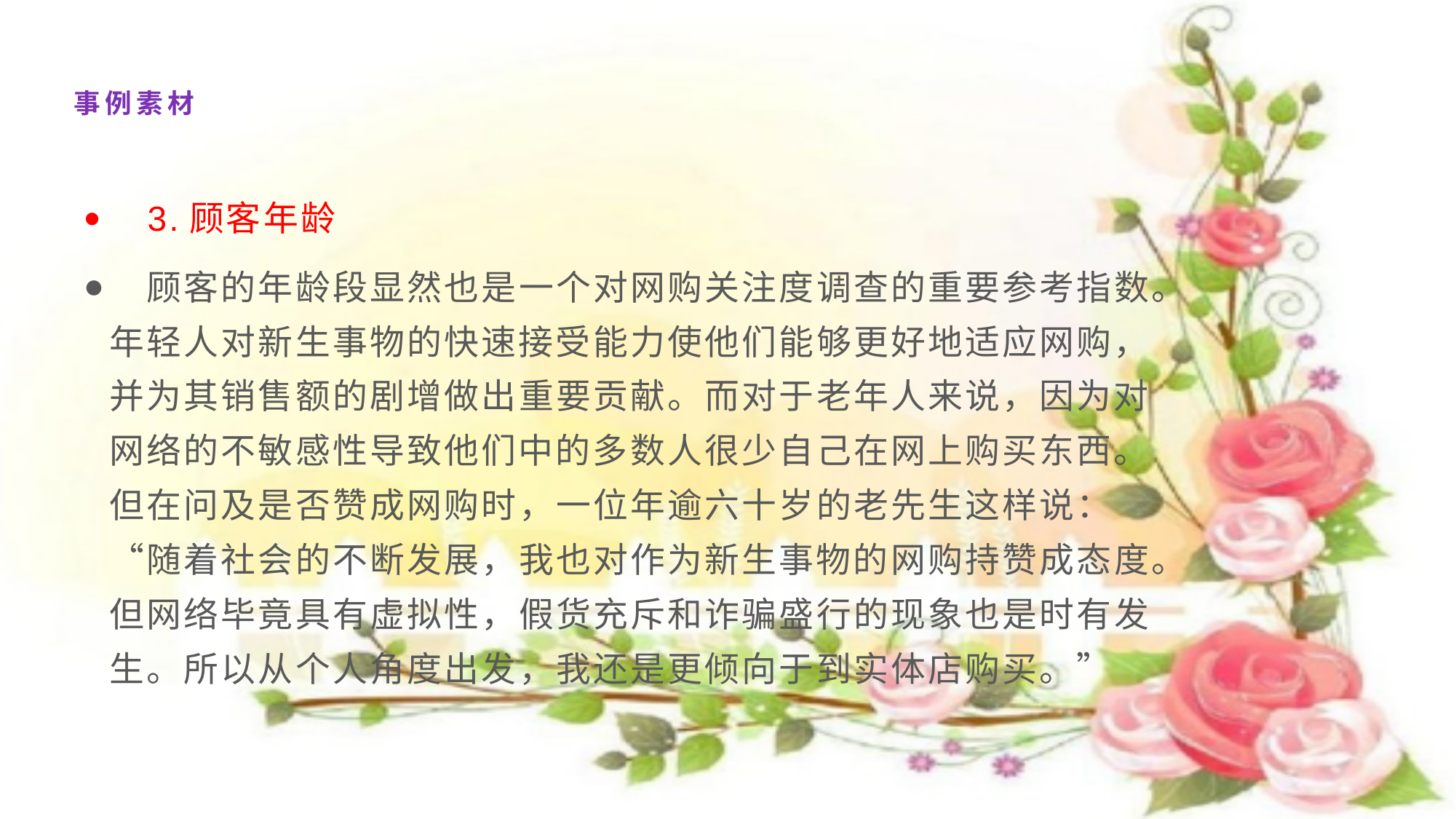

# 事例素材
　3.顾客年龄
　顾客的年龄段显然也是一个对网购关注度调查的重要参考指数。年轻人对新生事物的快速接受能力使他们能够更好地适应网购，并为其销售额的剧增做出重要贡献。而对于老年人来说，因为对网络的不敏感性导致他们中的多数人很少自己在网上购买东西。但在问及是否赞成网购时，一位年逾六十岁的老先生这样说：“随着社会的不断发展，我也对作为新生事物的网购持赞成态度。但网络毕竟具有虚拟性，假货充斥和诈骗盛行的现象也是时有发生。所以从个人角度出发，我还是更倾向于到实体店购买。”